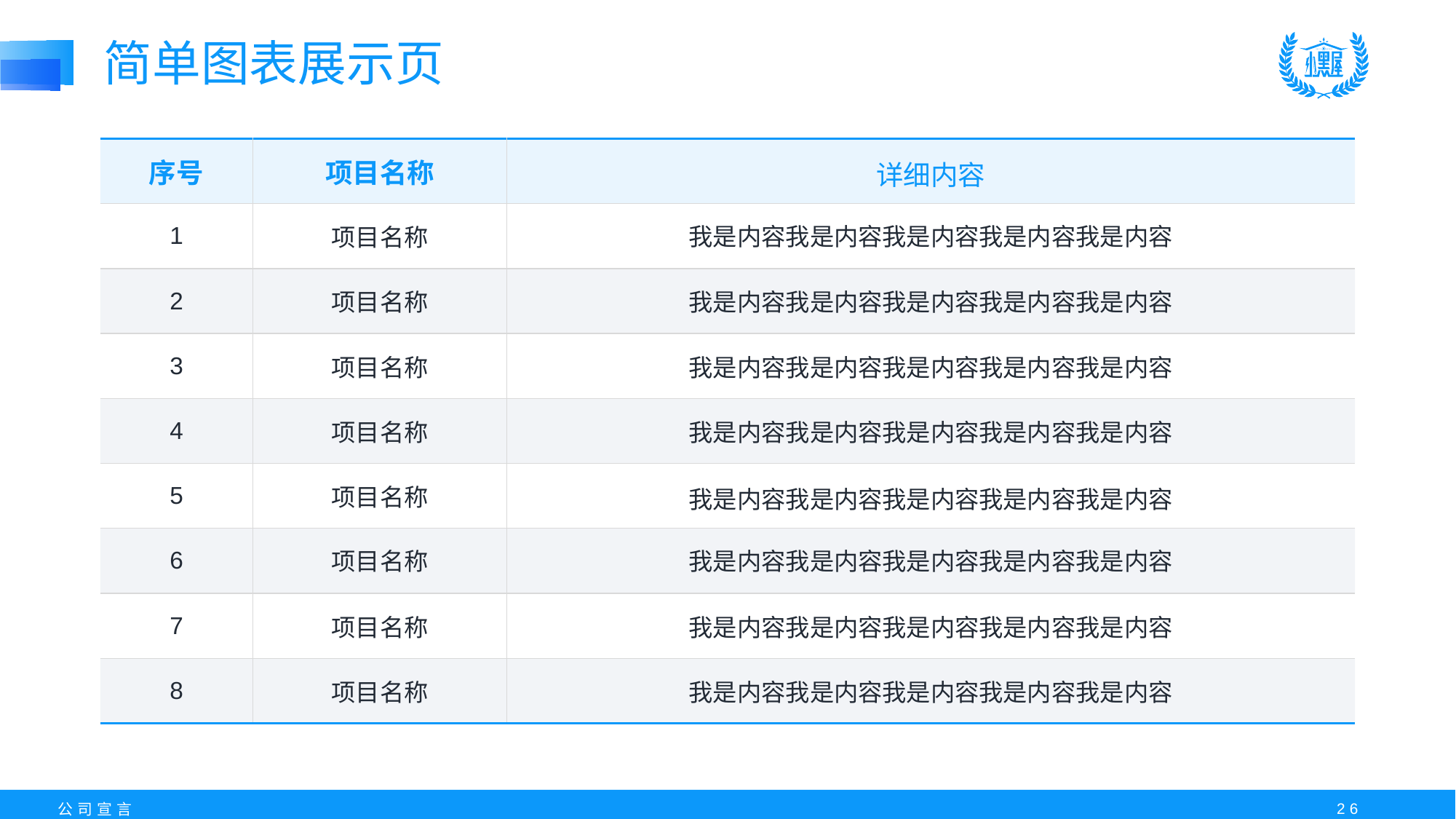

简单图表展示页
| 序号 | 项目名称 | 详细内容 |
| --- | --- | --- |
| 1 | 项目名称 | 我是内容我是内容我是内容我是内容我是内容 |
| 2 | 项目名称 | 我是内容我是内容我是内容我是内容我是内容 |
| 3 | 项目名称 | 我是内容我是内容我是内容我是内容我是内容 |
| 4 | 项目名称 | 我是内容我是内容我是内容我是内容我是内容 |
| 5 | 项目名称 | 我是内容我是内容我是内容我是内容我是内容 |
| 6 | 项目名称 | 我是内容我是内容我是内容我是内容我是内容 |
| 7 | 项目名称 | 我是内容我是内容我是内容我是内容我是内容 |
| 8 | 项目名称 | 我是内容我是内容我是内容我是内容我是内容 |
26